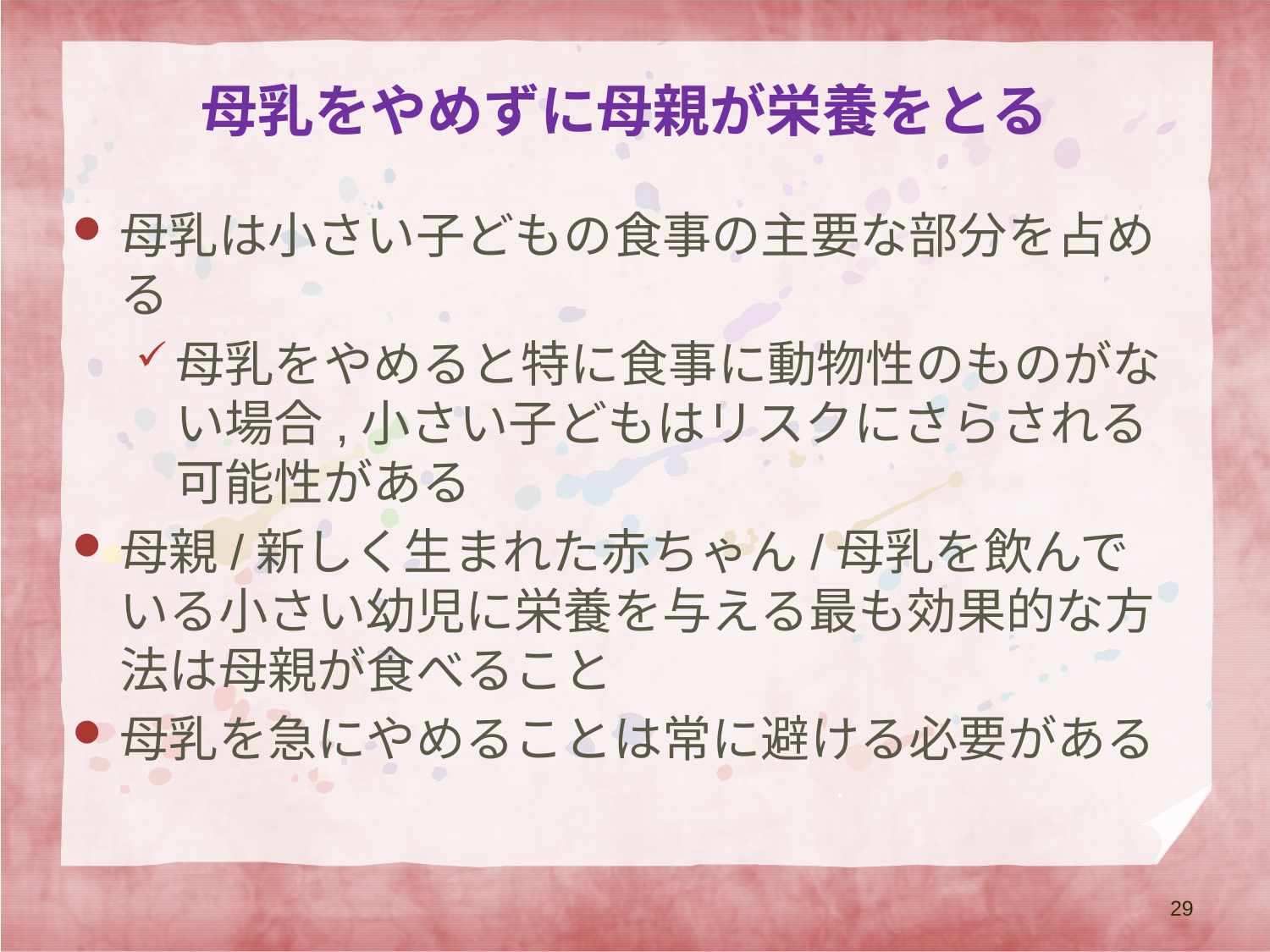

# 母乳をやめずに母親が栄養をとる
母乳は小さい子どもの食事の主要な部分を占める
母乳をやめると特に食事に動物性のものがない場合,小さい子どもはリスクにさらされる可能性がある
母親/新しく生まれた赤ちゃん/母乳を飲んでいる小さい幼児に栄養を与える最も効果的な方法は母親が食べること
母乳を急にやめることは常に避ける必要がある

29